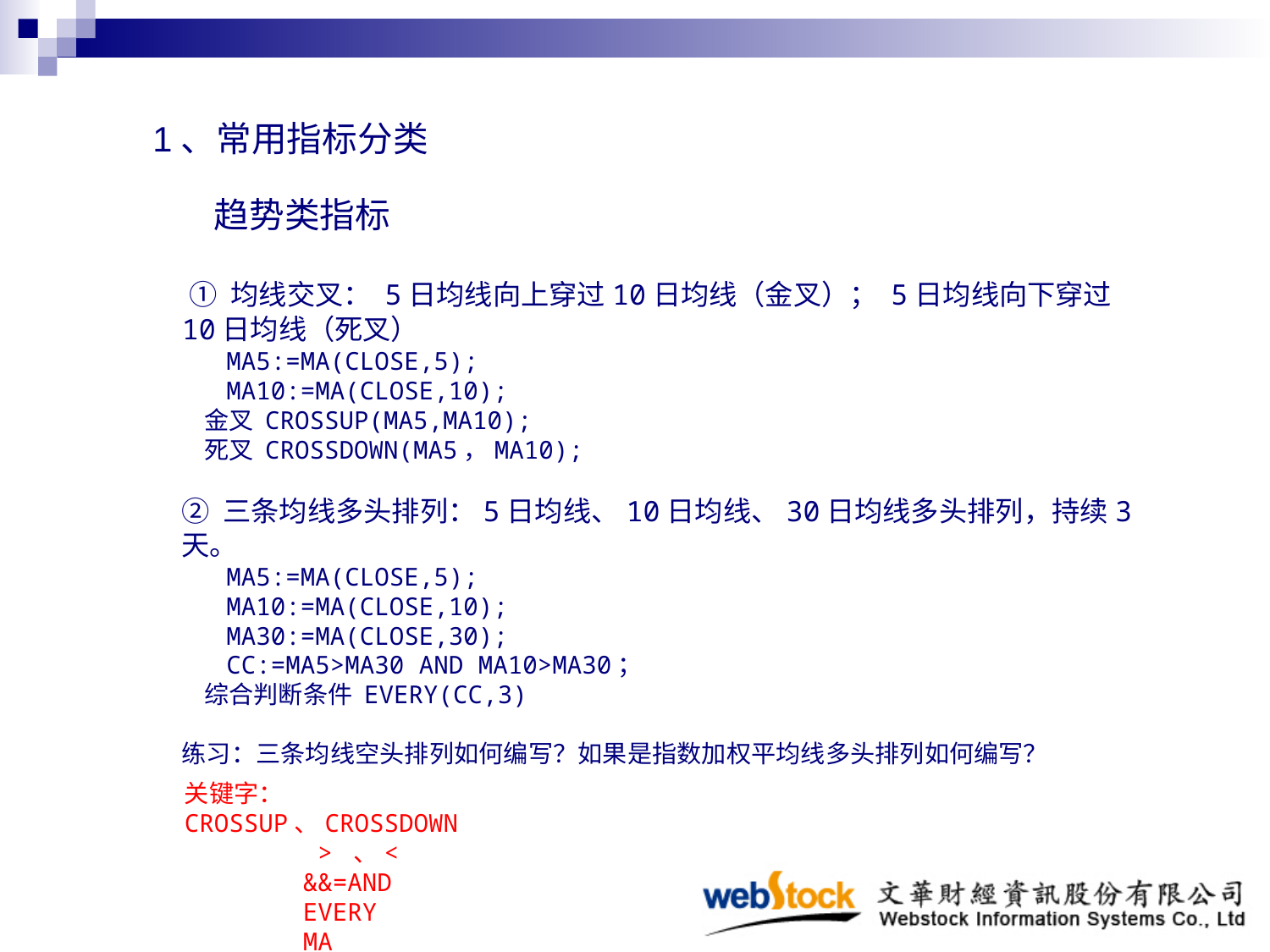

1、常用指标分类
 趋势类指标
 ① 均线交叉： 5日均线向上穿过10日均线（金叉）； 5日均线向下穿过10日均线（死叉）
   MA5:=MA(CLOSE,5);
   MA10:=MA(CLOSE,10);
   金叉 CROSSUP(MA5,MA10);
   死叉 CROSSDOWN(MA5，MA10);

② 三条均线多头排列：5日均线、10日均线、30日均线多头排列，持续3天。
   MA5:=MA(CLOSE,5);
   MA10:=MA(CLOSE,10);
   MA30:=MA(CLOSE,30);
   CC:=MA5>MA30 AND MA10>MA30；
   综合判断条件 EVERY(CC,3)

练习：三条均线空头排列如何编写？如果是指数加权平均线多头排列如何编写？
关键字：CROSSUP、CROSSDOWN
         > 、<
        &&=AND
        EVERY
        MA